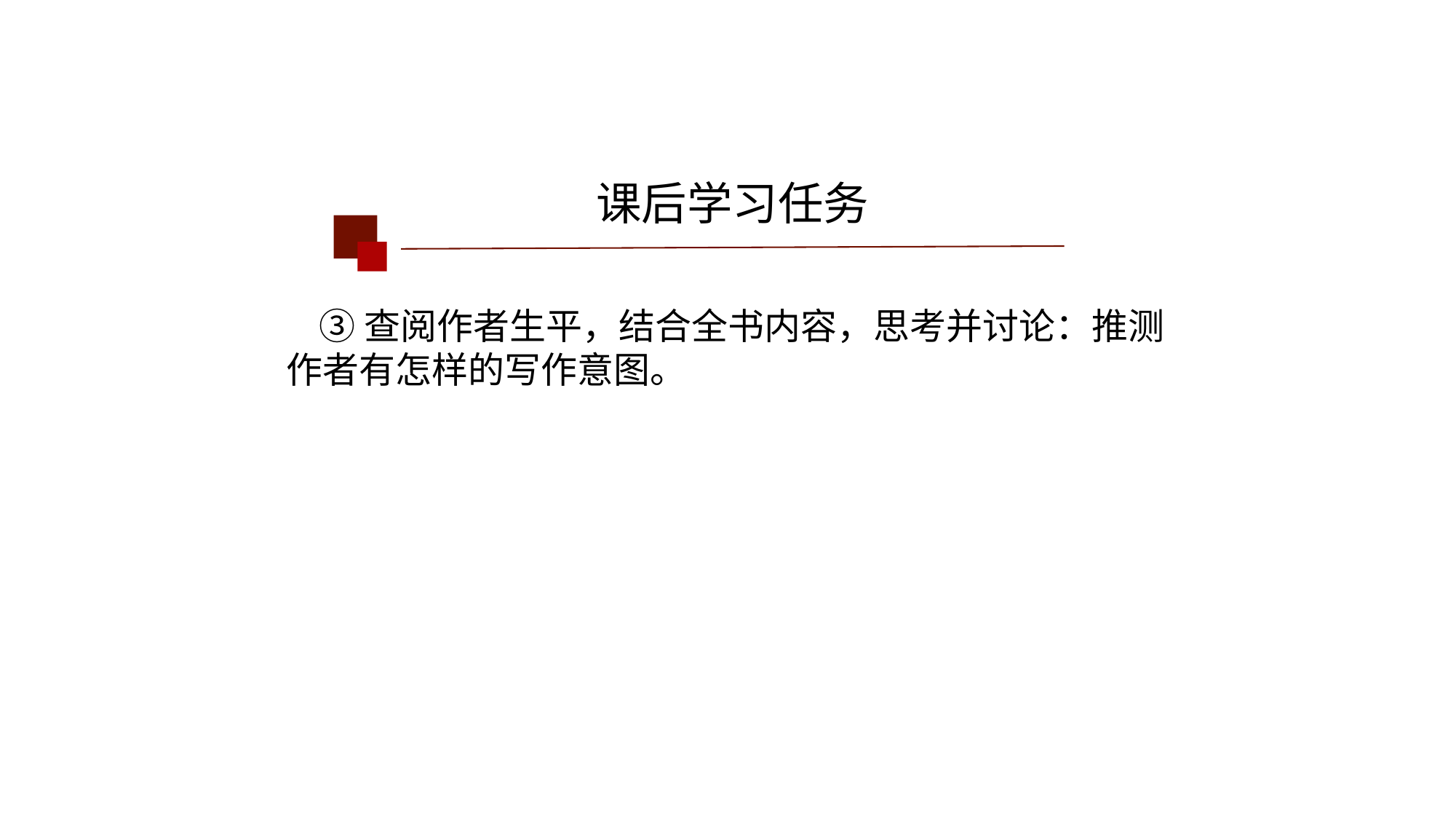

课后学习任务

    ③查阅作者生平，结合全书内容，思考并讨论：推测作者有怎样的写作意图。